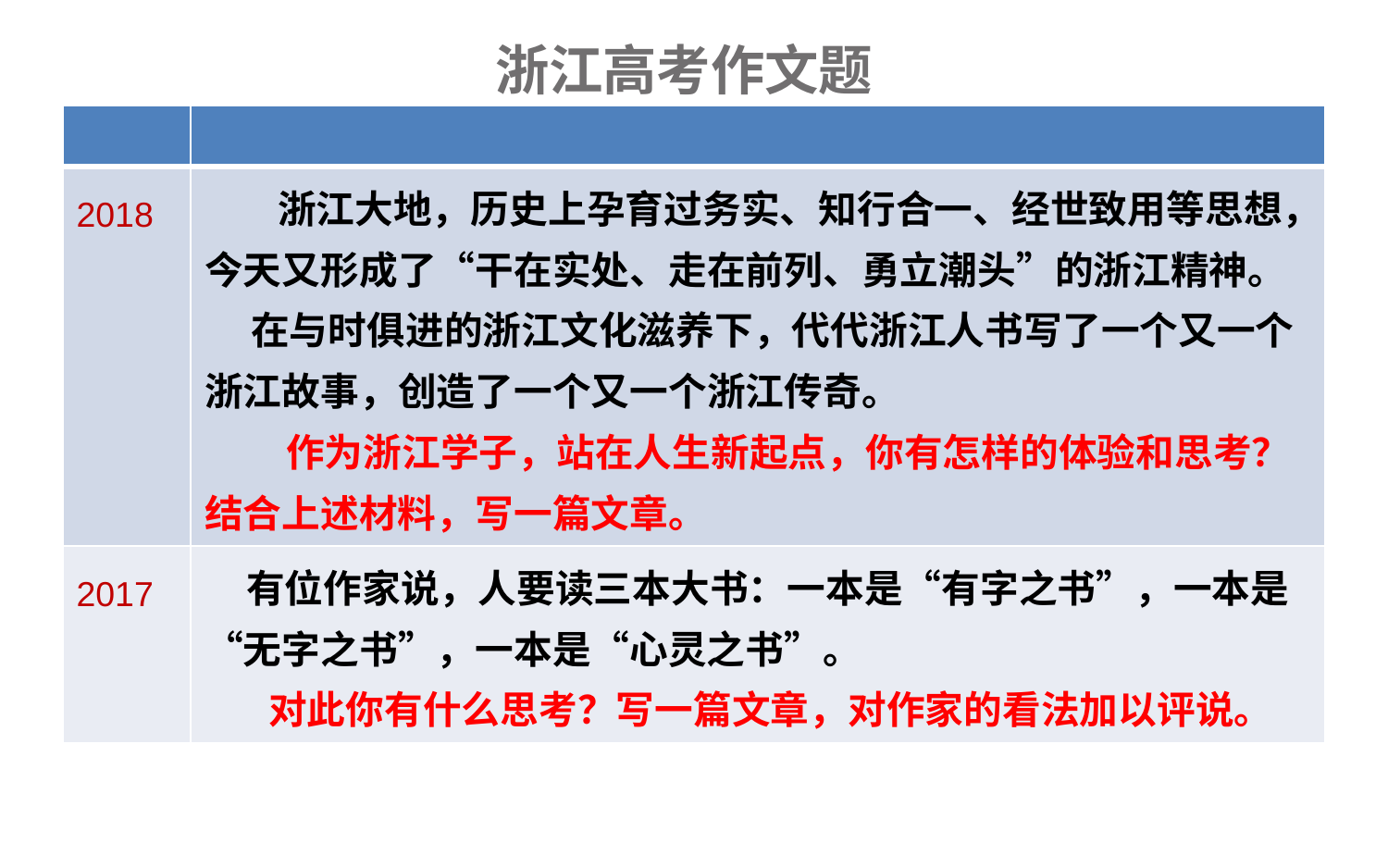

# 浙江高考作文题
|  |  |
| --- | --- |
| 2018 | 浙江大地，历史上孕育过务实、知行合一、经世致用等思想，今天又形成了“干在实处、走在前列、勇立潮头”的浙江精神。 在与时俱进的浙江文化滋养下，代代浙江人书写了一个又一个浙江故事，创造了一个又一个浙江传奇。 作为浙江学子，站在人生新起点，你有怎样的体验和思考？结合上述材料，写一篇文章。 |
| 2017 | 有位作家说，人要读三本大书：一本是“有字之书”，一本是“无字之书”，一本是“心灵之书”。 对此你有什么思考？写一篇文章，对作家的看法加以评说。 |